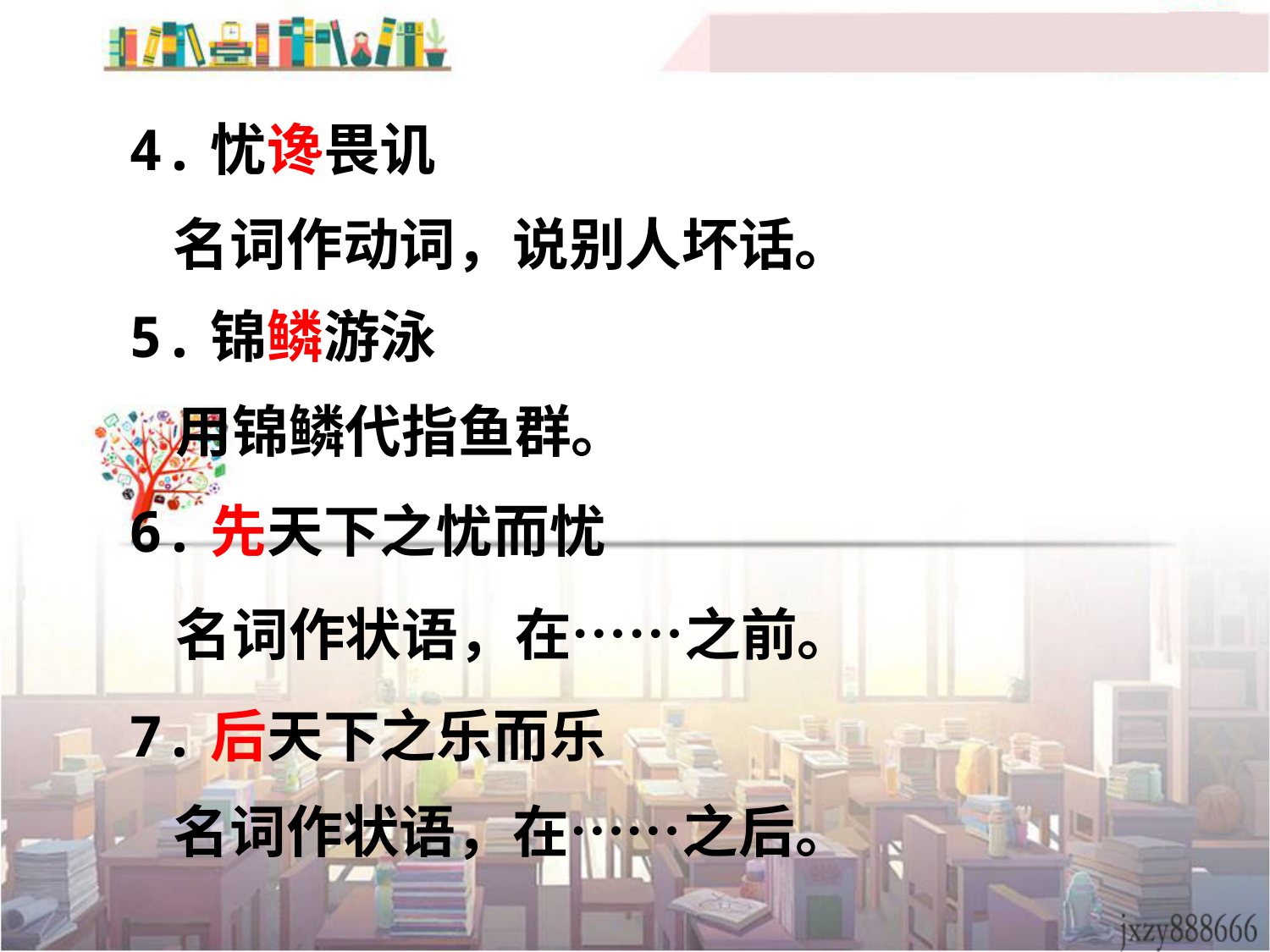

4.忧谗畏讥
名词作动词，说别人坏话。
5.锦鳞游泳
用锦鳞代指鱼群。
6.先天下之忧而忧
名词作状语，在……之前。
7.后天下之乐而乐
名词作状语，在……之后。